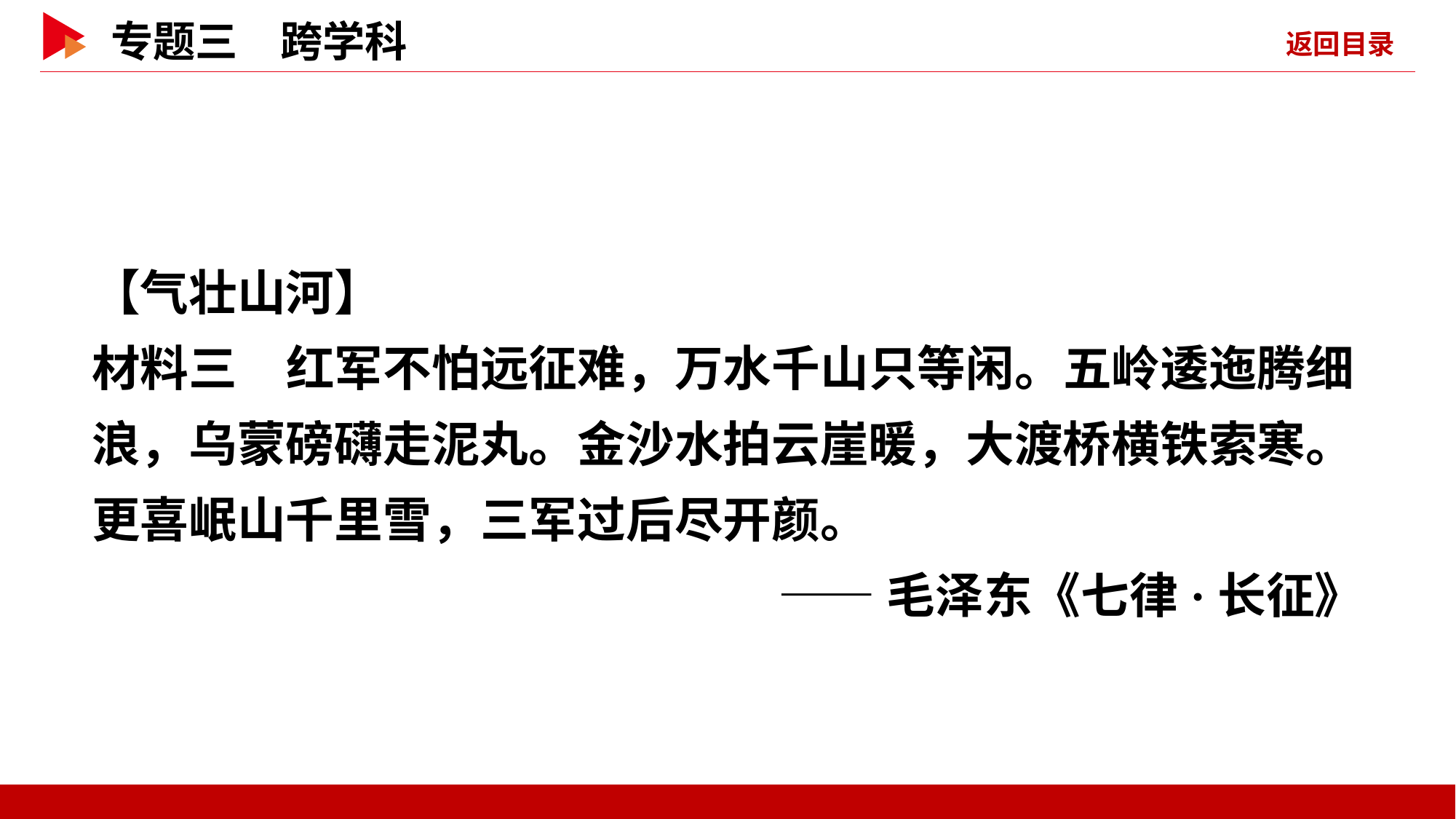

【气壮山河】
材料三　红军不怕远征难，万水千山只等闲。五岭逶迤腾细浪，乌蒙磅礴走泥丸。金沙水拍云崖暖，大渡桥横铁索寒。更喜岷山千里雪，三军过后尽开颜。
——毛泽东《七律·长征》